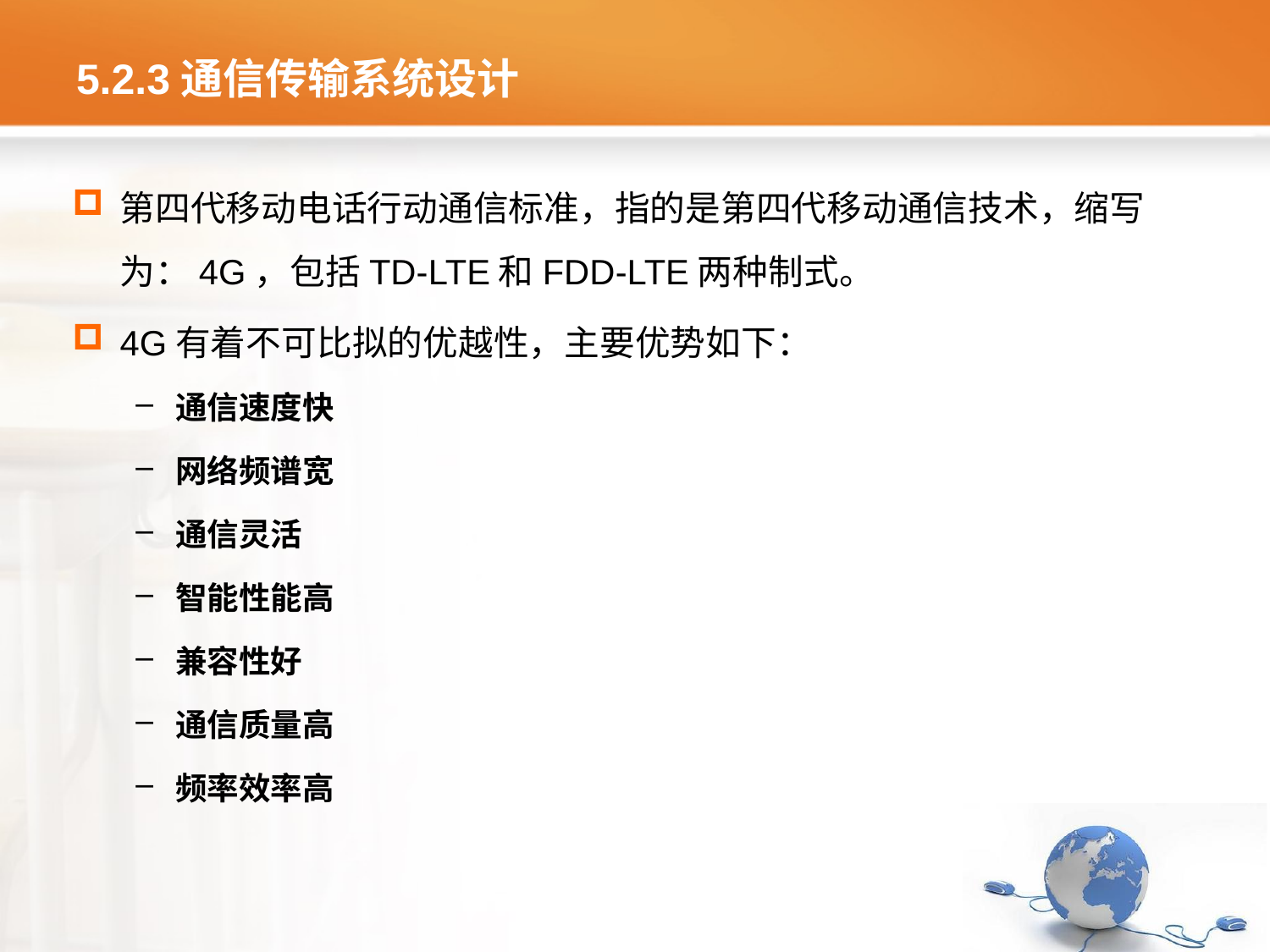

# 5.2.3通信传输系统设计
第四代移动电话行动通信标准，指的是第四代移动通信技术，缩写为：4G，包括TD-LTE和FDD-LTE两种制式。
4G有着不可比拟的优越性，主要优势如下：
通信速度快
网络频谱宽
通信灵活
智能性能高
兼容性好
通信质量高
频率效率高